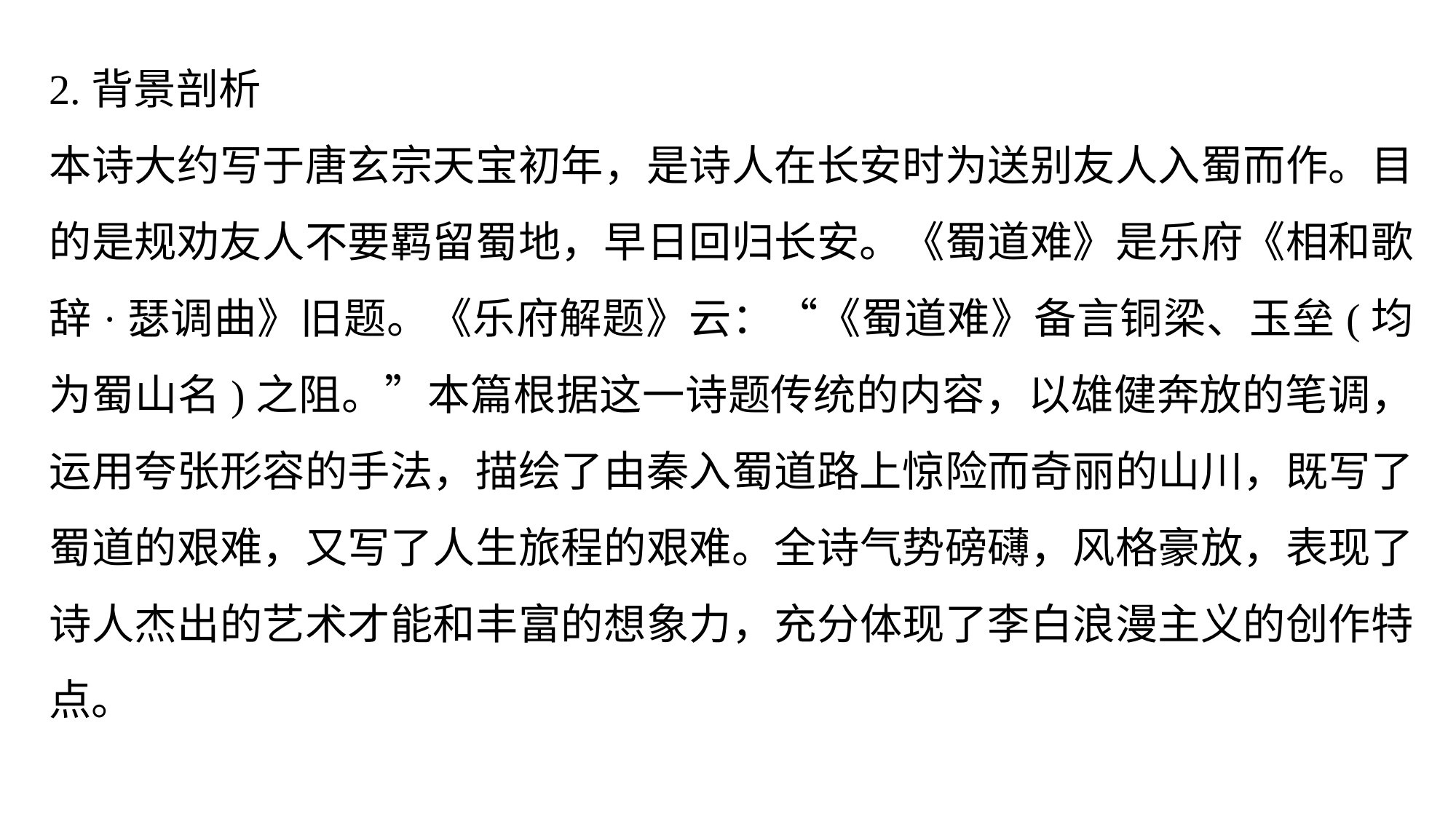

2.背景剖析
本诗大约写于唐玄宗天宝初年，是诗人在长安时为送别友人入蜀而作。目的是规劝友人不要羁留蜀地，早日回归长安。《蜀道难》是乐府《相和歌辞·瑟调曲》旧题。《乐府解题》云：“《蜀道难》备言铜梁、玉垒(均为蜀山名)之阻。”本篇根据这一诗题传统的内容，以雄健奔放的笔调，运用夸张形容的手法，描绘了由秦入蜀道路上惊险而奇丽的山川，既写了蜀道的艰难，又写了人生旅程的艰难。全诗气势磅礴，风格豪放，表现了诗人杰出的艺术才能和丰富的想象力，充分体现了李白浪漫主义的创作特点。